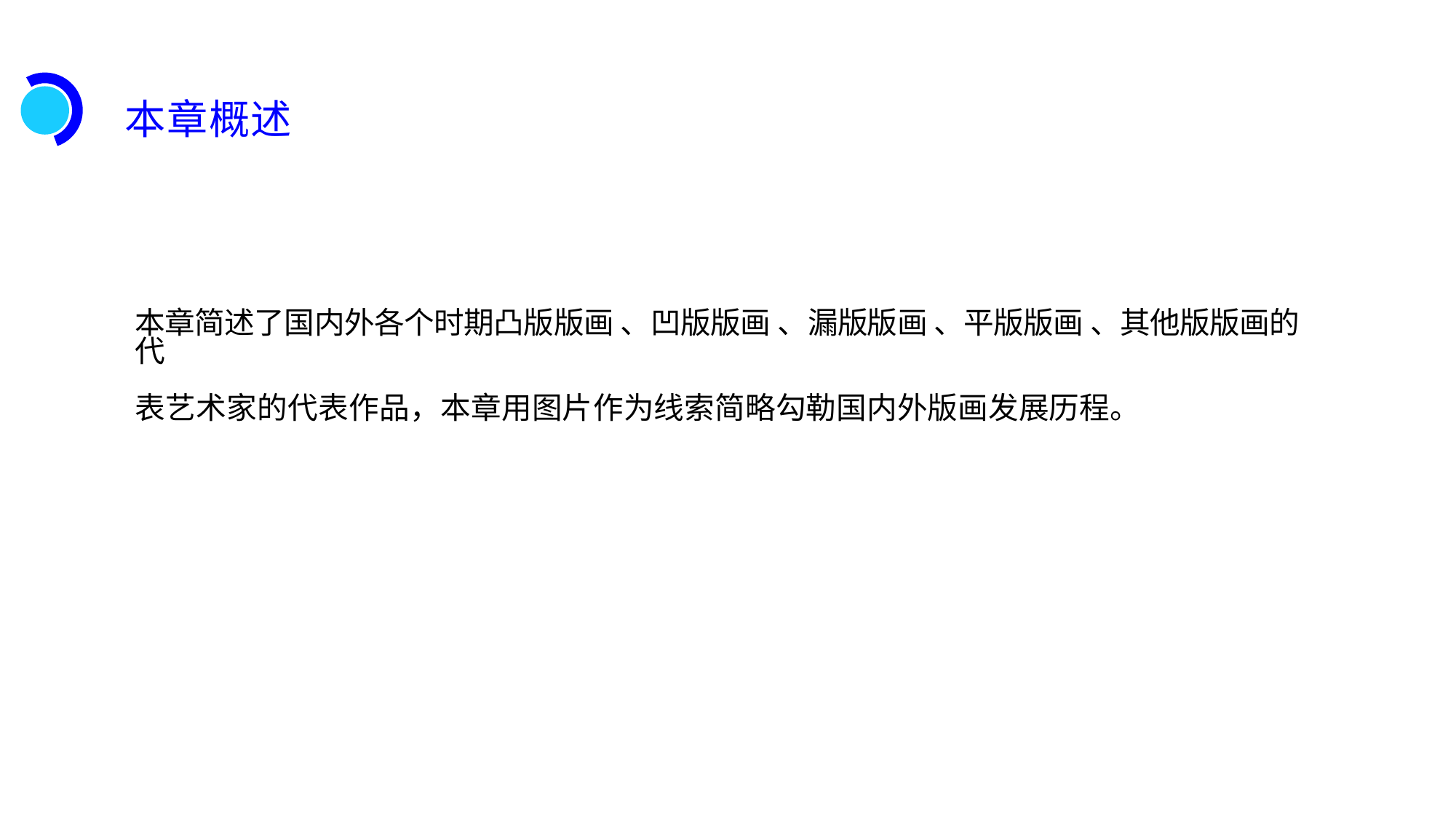

本章概述

本章简述了国内外各个时期凸版版画 、凹版版画 、漏版版画 、平版版画 、其他版版画的代
表艺术家的代表作品，本章用图片作为线索简略勾勒国内外版画发展历程。